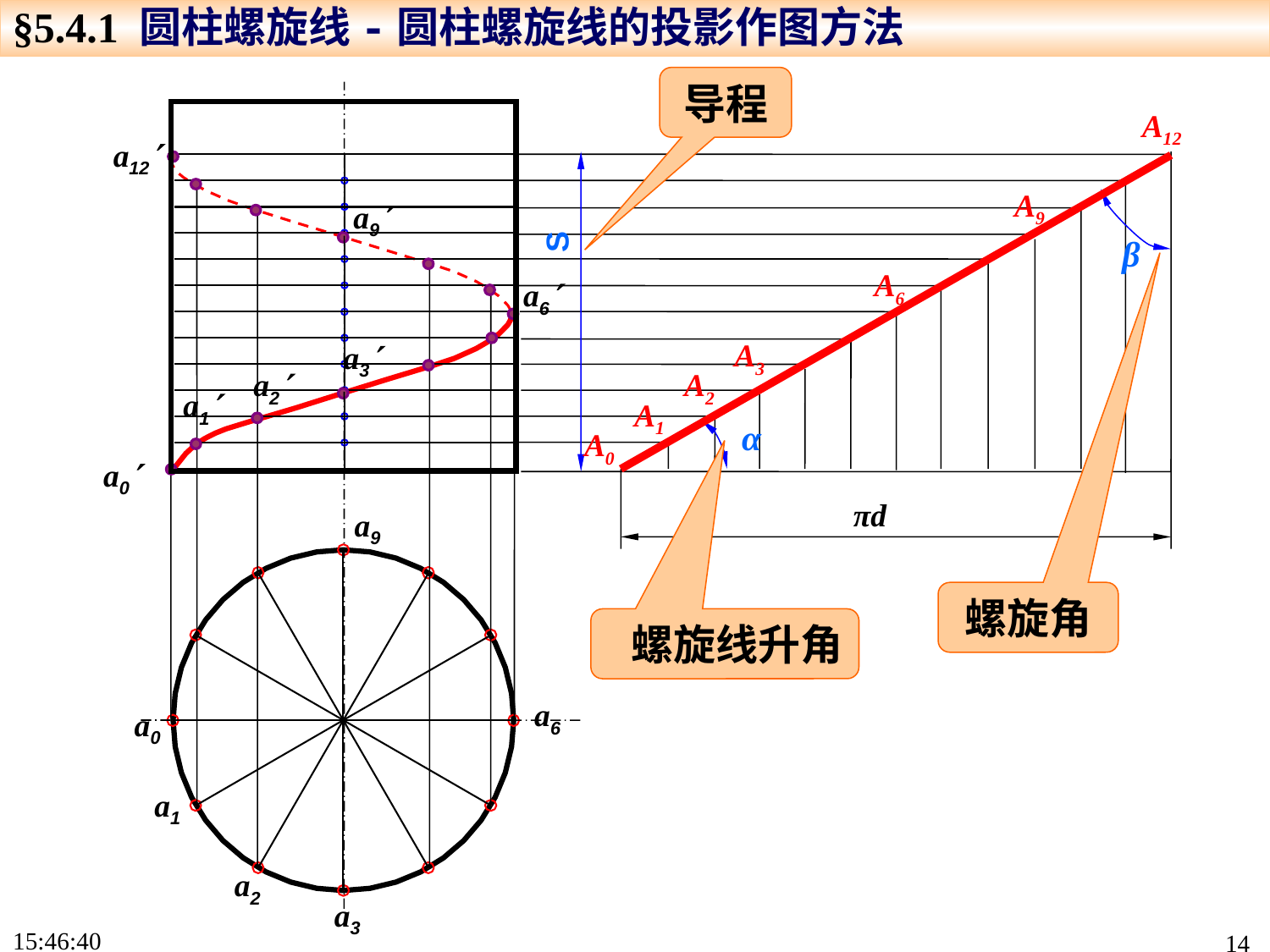

§5.4.1 圆柱螺旋线-圆柱螺旋线的投影作图方法
导程

A12

A9
A6
A3
A2
A1
A0

a12′

a0′

S

a6′

a1′

β
a9′

a3′

a2′

α

πd

a9
a6
a0
a1
a2
a3

螺旋角
螺旋线升角

15:46:40
14